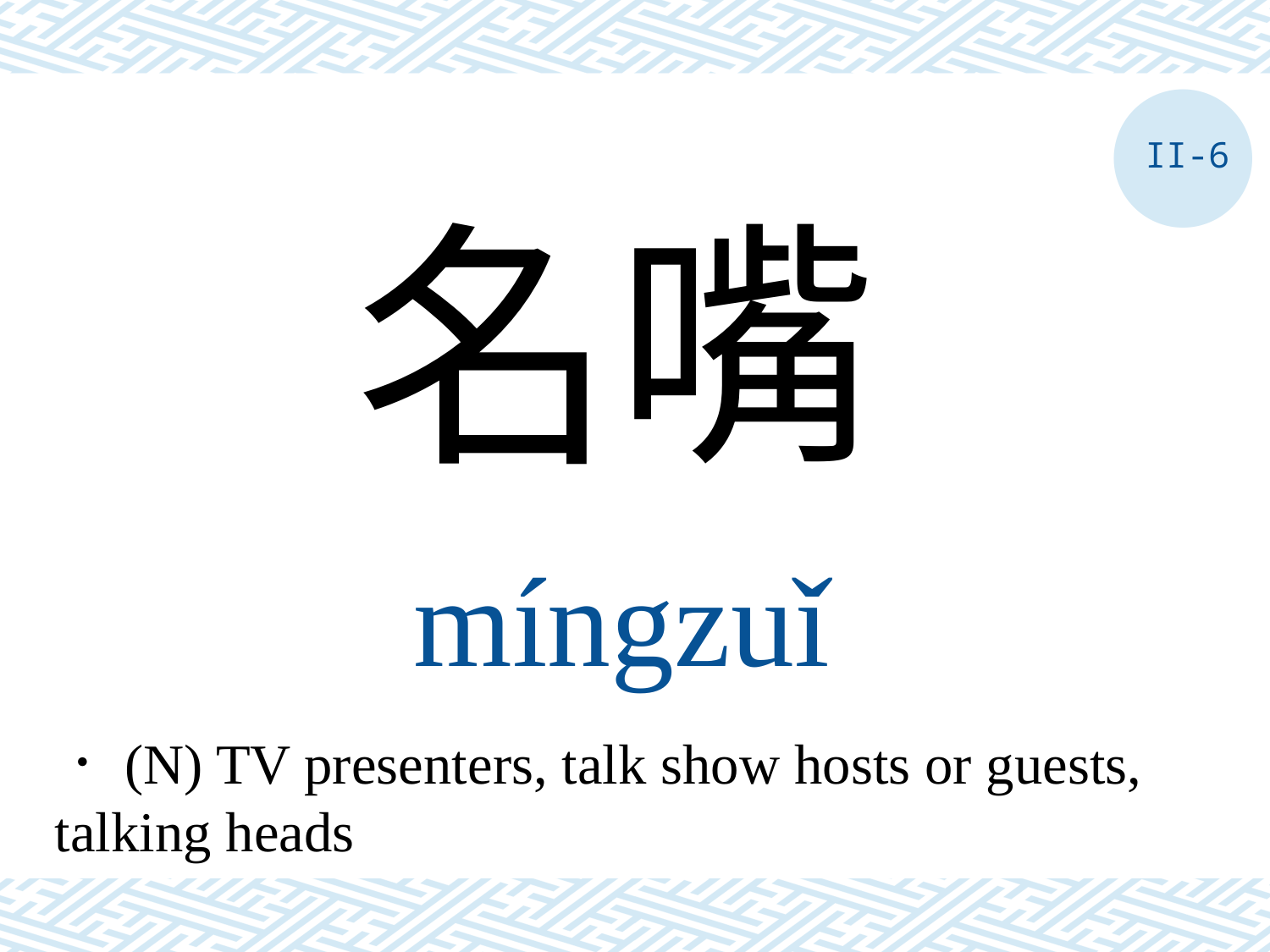

II-6

名嘴
míngzuǐ
．(N) TV presenters, talk show hosts or guests, talking heads